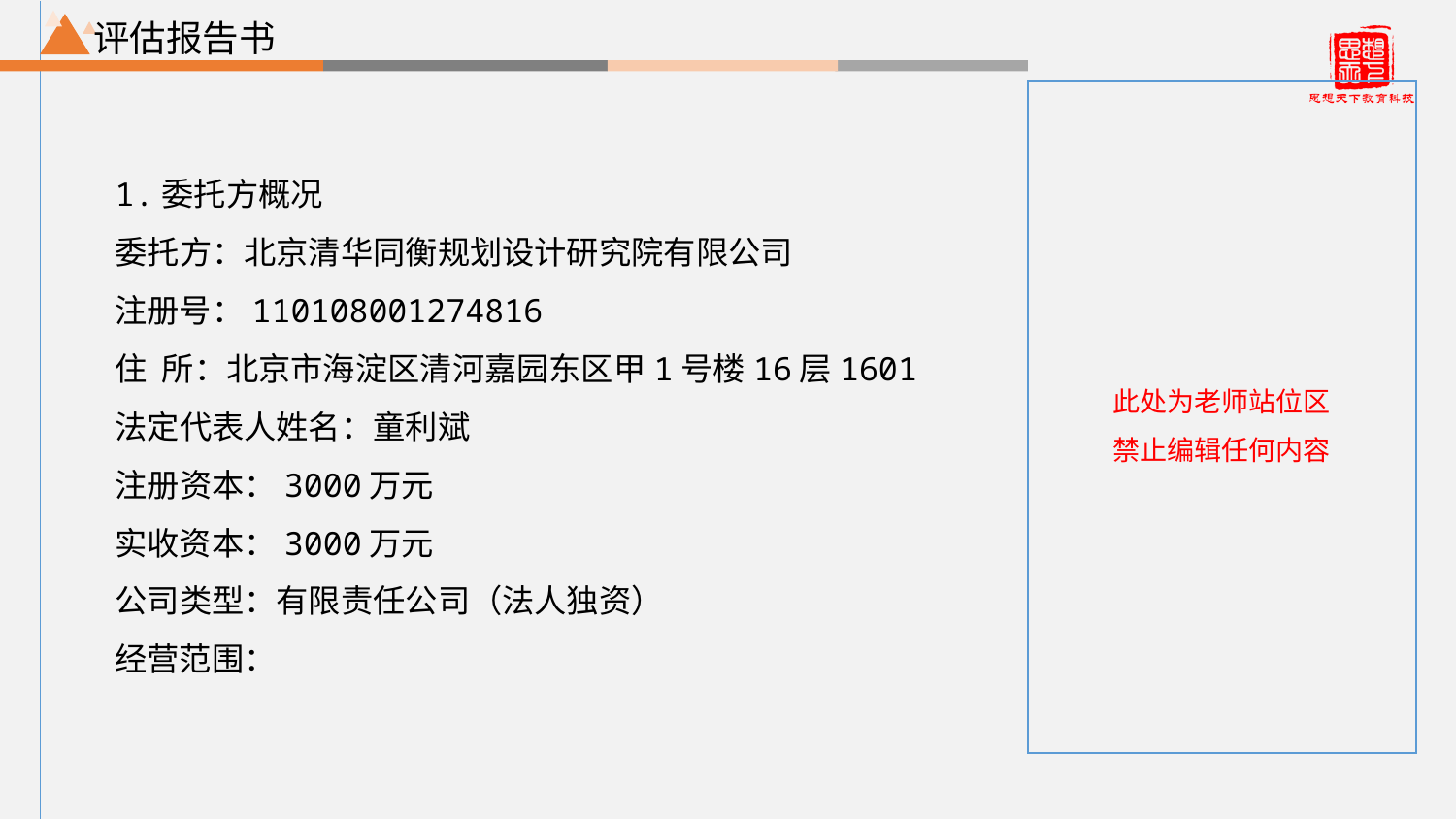

评估报告书
1.委托方概况
委托方：北京清华同衡规划设计研究院有限公司
注册号：110108001274816
住  所：北京市海淀区清河嘉园东区甲1号楼16层1601
法定代表人姓名：童利斌
注册资本：3000万元
实收资本：3000万元
公司类型：有限责任公司（法人独资）
经营范围：
114